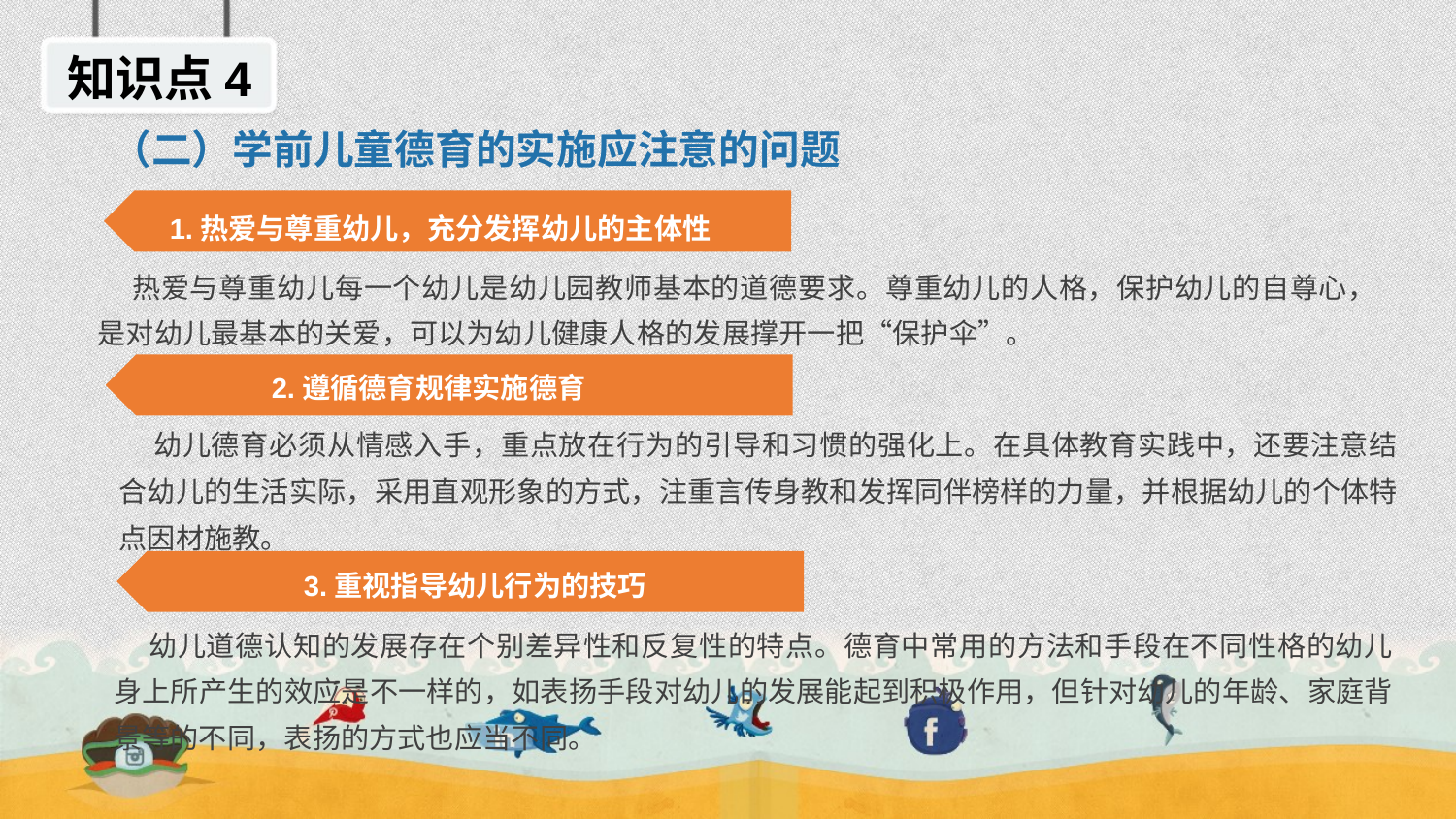

知识点4
（二）学前儿童德育的实施应注意的问题

1.热爱与尊重幼儿，充分发挥幼儿的主体性
    热爱与尊重幼儿每一个幼儿是幼儿园教师基本的道德要求。尊重幼儿的人格，保护幼儿的自尊心，是对幼儿最基本的关爱，可以为幼儿健康人格的发展撑开一把“保护伞”。

2.遵循德育规律实施德育
    幼儿德育必须从情感入手，重点放在行为的引导和习惯的强化上。在具体教育实践中，还要注意结合幼儿的生活实际，采用直观形象的方式，注重言传身教和发挥同伴榜样的力量，并根据幼儿的个体特点因材施教。

3.重视指导幼儿行为的技巧
    幼儿道德认知的发展存在个别差异性和反复性的特点。德育中常用的方法和手段在不同性格的幼儿身上所产生的效应是不一样的，如表扬手段对幼儿的发展能起到积极作用，但针对幼儿的年龄、家庭背景等的不同，表扬的方式也应当不同。